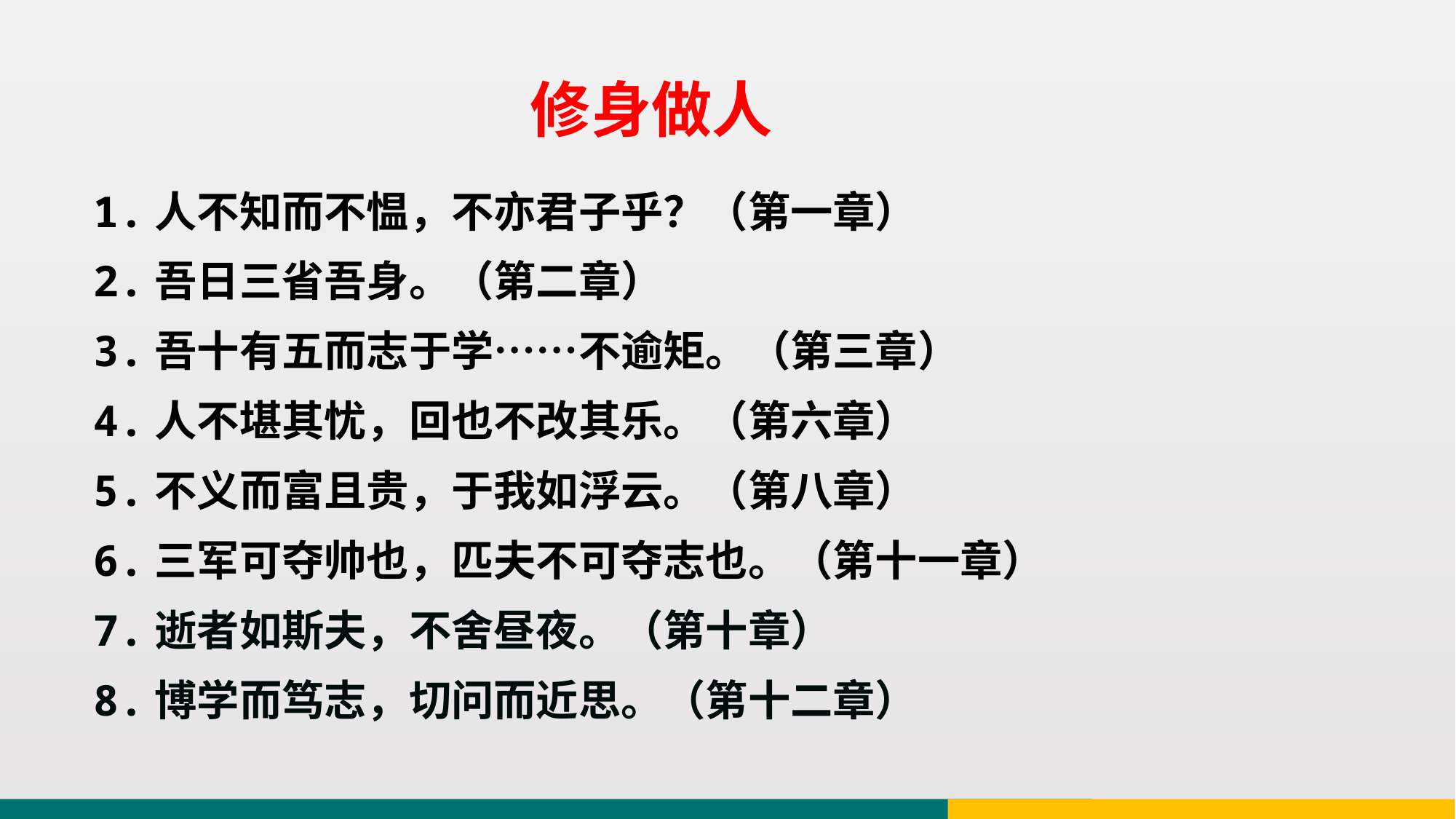

修身做人
1.人不知而不愠，不亦君子乎？（第一章）
2.吾日三省吾身。（第二章）
3.吾十有五而志于学……不逾矩。（第三章）
4.人不堪其忧，回也不改其乐。（第六章）
5.不义而富且贵，于我如浮云。（第八章）
6.三军可夺帅也，匹夫不可夺志也。（第十一章）
7.逝者如斯夫，不舍昼夜。（第十章）
8.博学而笃志，切问而近思。（第十二章）